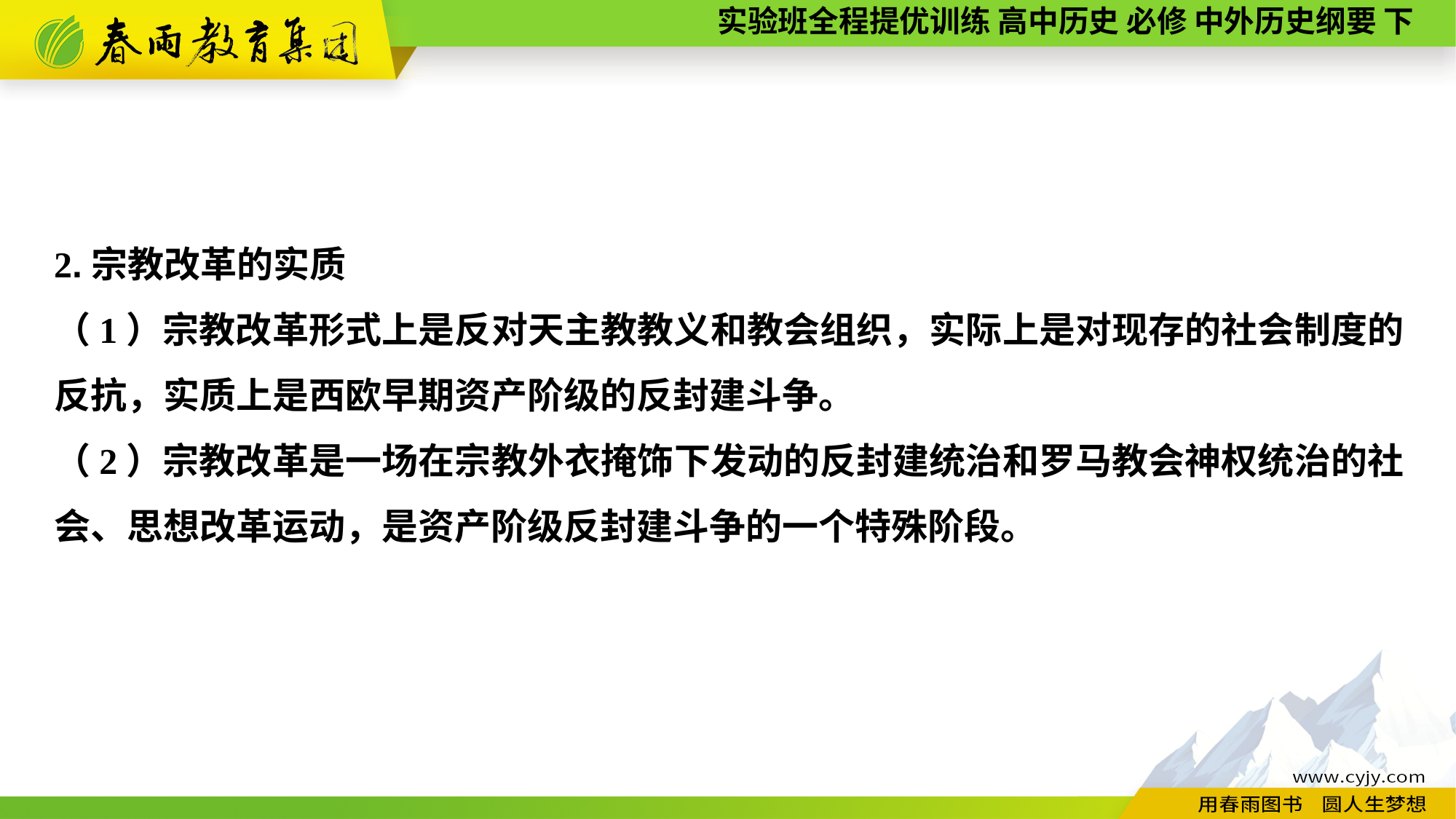

2.宗教改革的实质
（1）宗教改革形式上是反对天主教教义和教会组织，实际上是对现存的社会制度的反抗，实质上是西欧早期资产阶级的反封建斗争。
（2）宗教改革是一场在宗教外衣掩饰下发动的反封建统治和罗马教会神权统治的社会、思想改革运动，是资产阶级反封建斗争的一个特殊阶段。